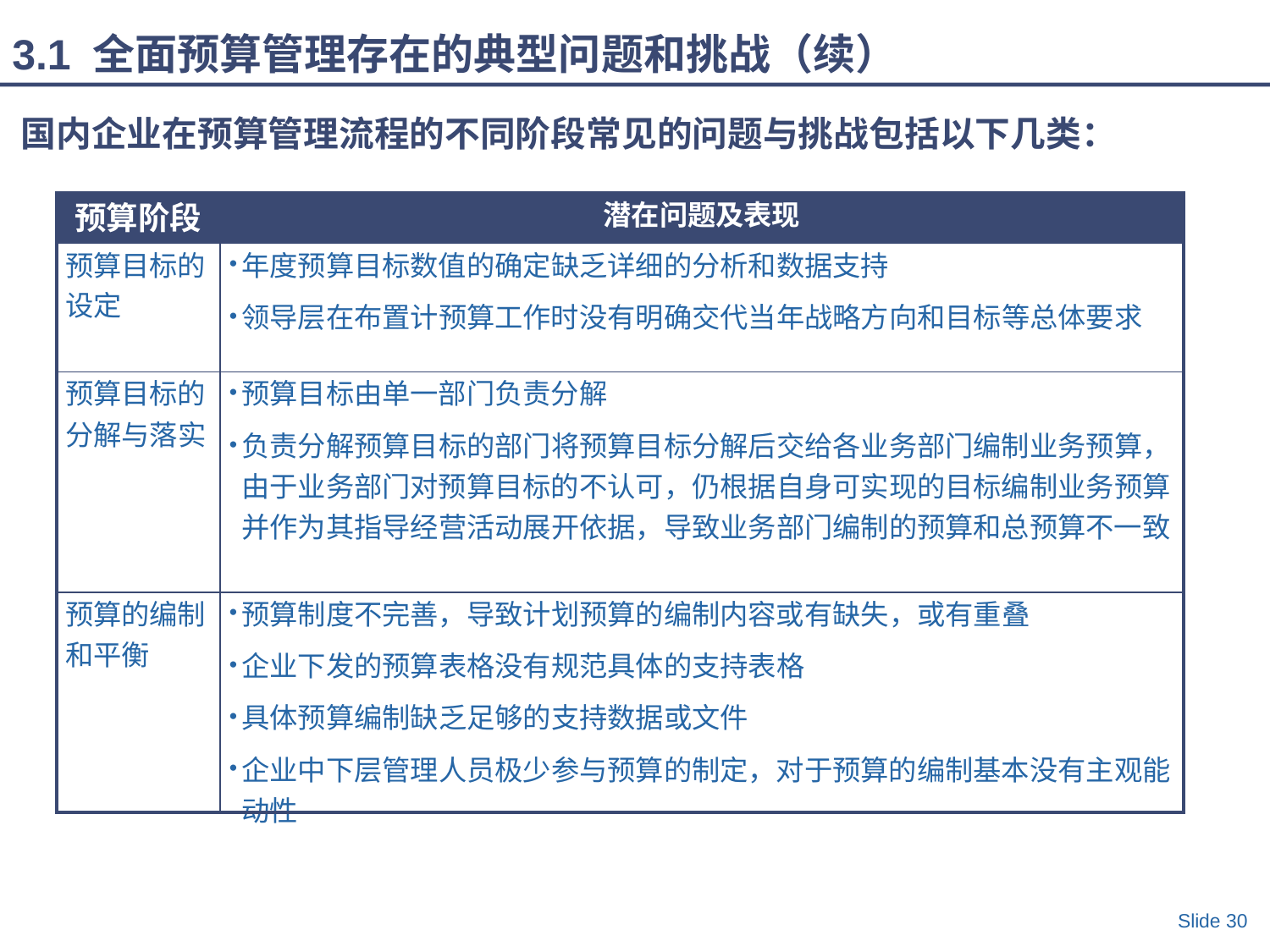

3.1 全面预算管理存在的典型问题和挑战（续）

国内企业在预算管理流程的不同阶段常见的问题与挑战包括以下几类：
| 预算阶段 | 潜在问题及表现 |
| --- | --- |
| 预算目标的设定 | 年度预算目标数值的确定缺乏详细的分析和数据支持 领导层在布置计预算工作时没有明确交代当年战略方向和目标等总体要求 |
| 预算目标的分解与落实 | 预算目标由单一部门负责分解 负责分解预算目标的部门将预算目标分解后交给各业务部门编制业务预算，由于业务部门对预算目标的不认可，仍根据自身可实现的目标编制业务预算并作为其指导经营活动展开依据，导致业务部门编制的预算和总预算不一致 |
| 预算的编制和平衡 | 预算制度不完善，导致计划预算的编制内容或有缺失，或有重叠 企业下发的预算表格没有规范具体的支持表格 具体预算编制缺乏足够的支持数据或文件 企业中下层管理人员极少参与预算的制定，对于预算的编制基本没有主观能动性 |
Slide 30